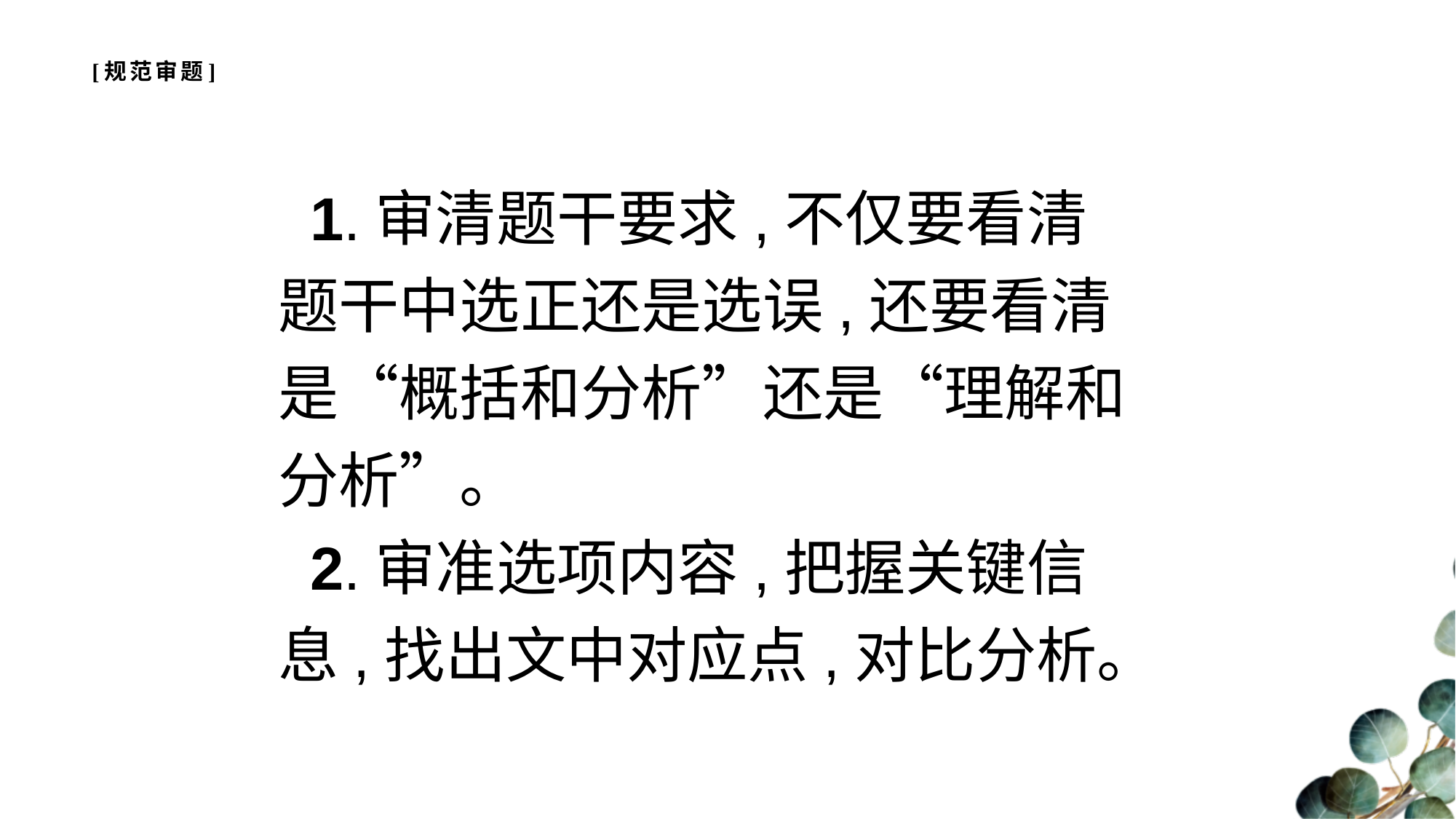

# [规范审题]
1.审清题干要求,不仅要看清题干中选正还是选误,还要看清是“概括和分析”还是“理解和分析”。
2.审准选项内容,把握关键信息,找出文中对应点,对比分析。